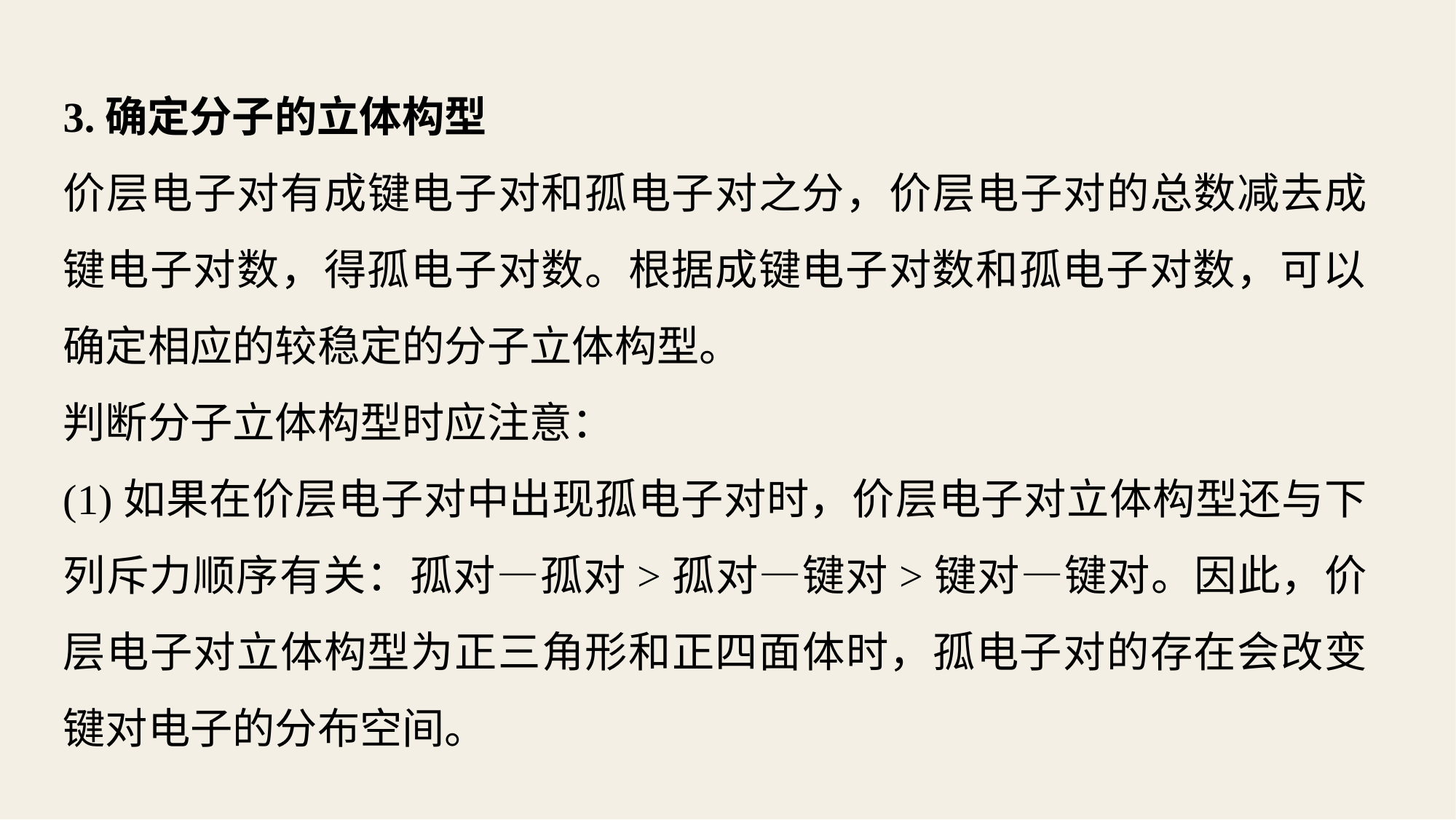

3.确定分子的立体构型
价层电子对有成键电子对和孤电子对之分，价层电子对的总数减去成键电子对数，得孤电子对数。根据成键电子对数和孤电子对数，可以确定相应的较稳定的分子立体构型。
判断分子立体构型时应注意：
(1)如果在价层电子对中出现孤电子对时，价层电子对立体构型还与下列斥力顺序有关：孤对—孤对>孤对—键对>键对—键对。因此，价层电子对立体构型为正三角形和正四面体时，孤电子对的存在会改变键对电子的分布空间。